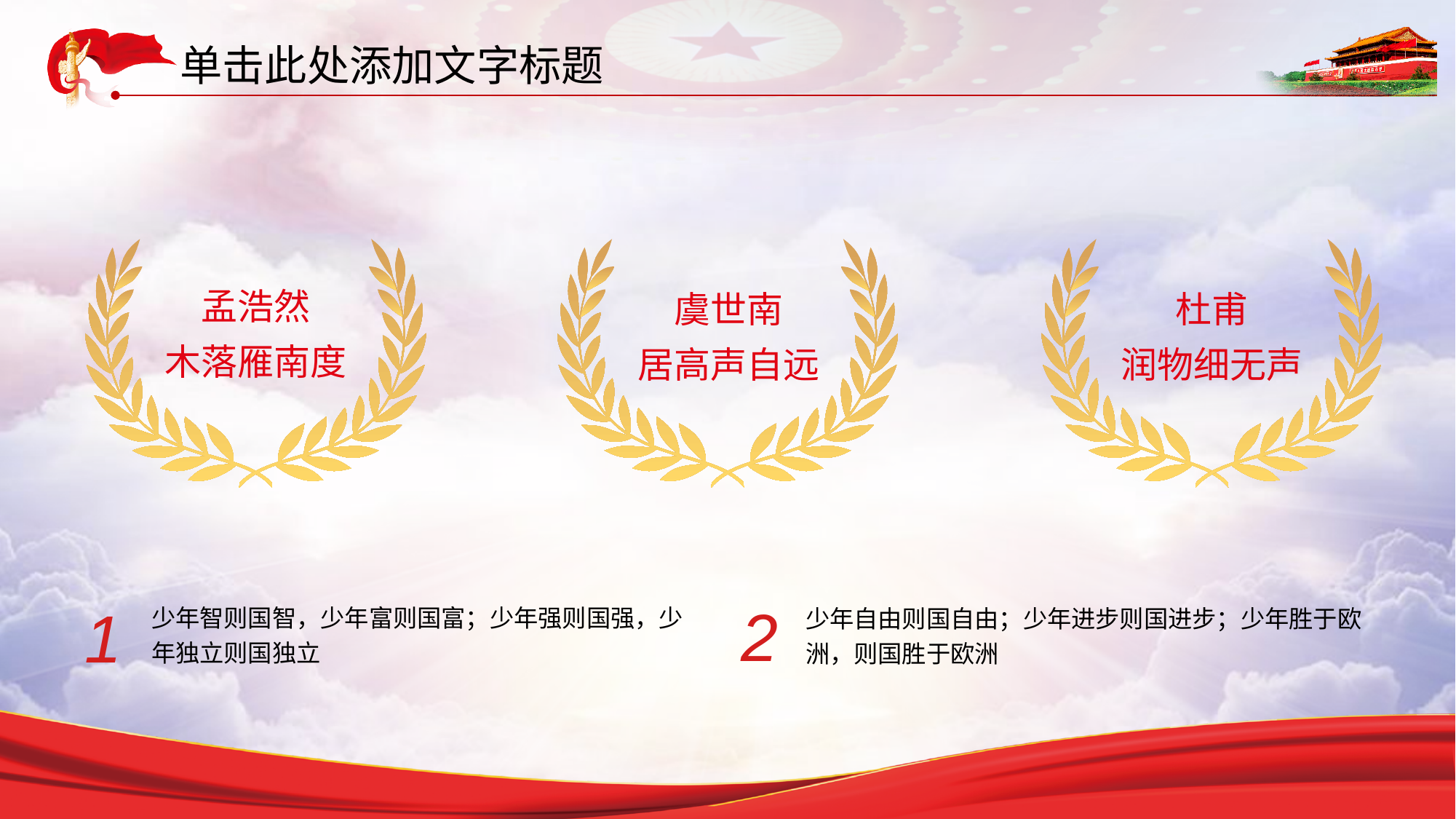

单击此处添加文字标题

孟浩然
木落雁南度
虞世南
居高声自远
杜甫
润物细无声
2
少年自由则国自由；少年进步则国进步；少年胜于欧洲，则国胜于欧洲
1
少年智则国智，少年富则国富；少年强则国强，少年独立则国独立